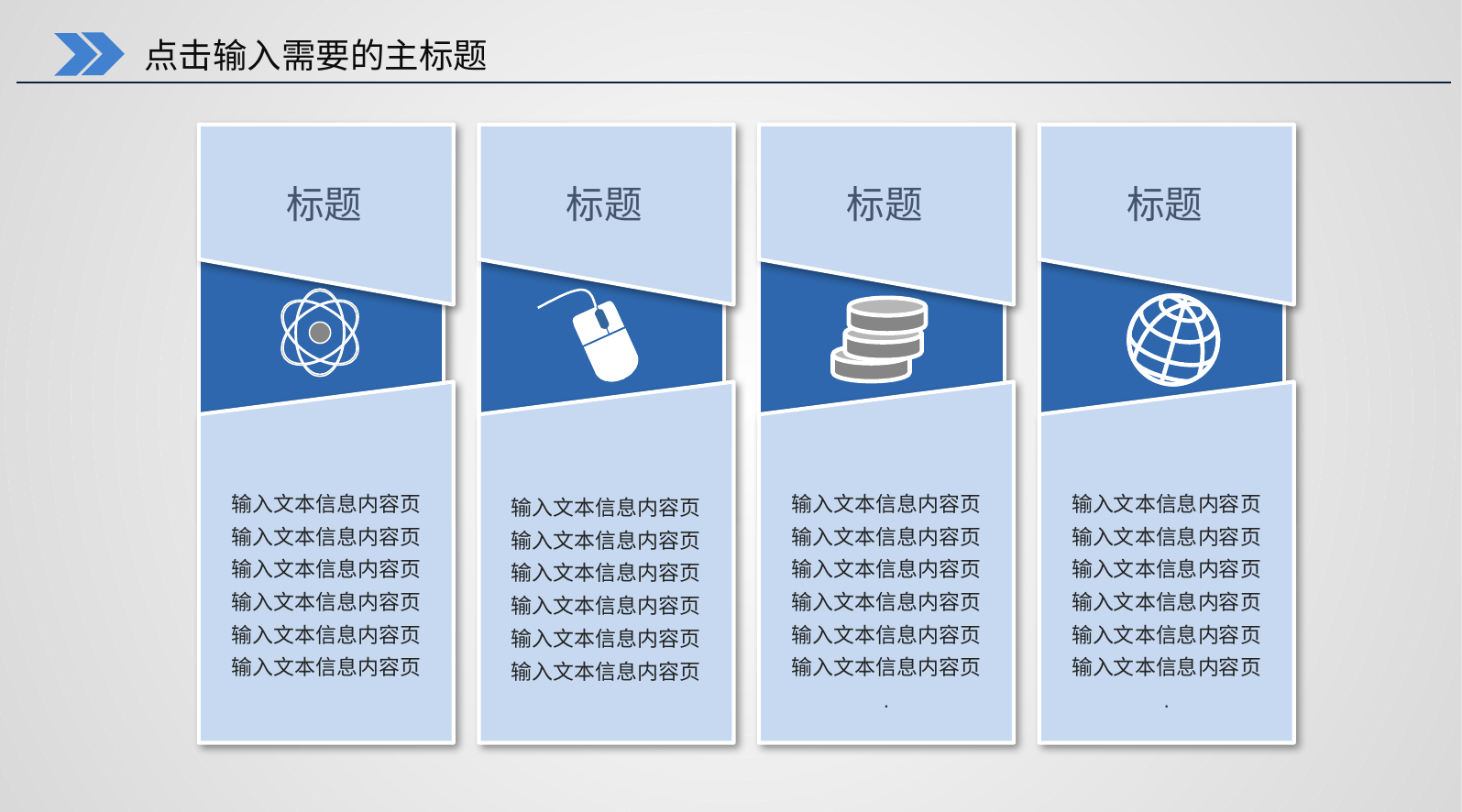

点击输入需要的主标题

输入文本信息内容页
输入文本信息内容页
输入文本信息内容页
输入文本信息内容页
输入文本信息内容页
输入文本信息内容页

输入文本信息内容页
输入文本信息内容页
输入文本信息内容页
输入文本信息内容页
输入文本信息内容页
输入文本信息内容页

输入文本信息内容页
输入文本信息内容页
输入文本信息内容页
输入文本信息内容页
输入文本信息内容页
输入文本信息内容页
.

输入文本信息内容页
输入文本信息内容页
输入文本信息内容页
输入文本信息内容页
输入文本信息内容页
输入文本信息内容页
.
标题
标题
标题
标题